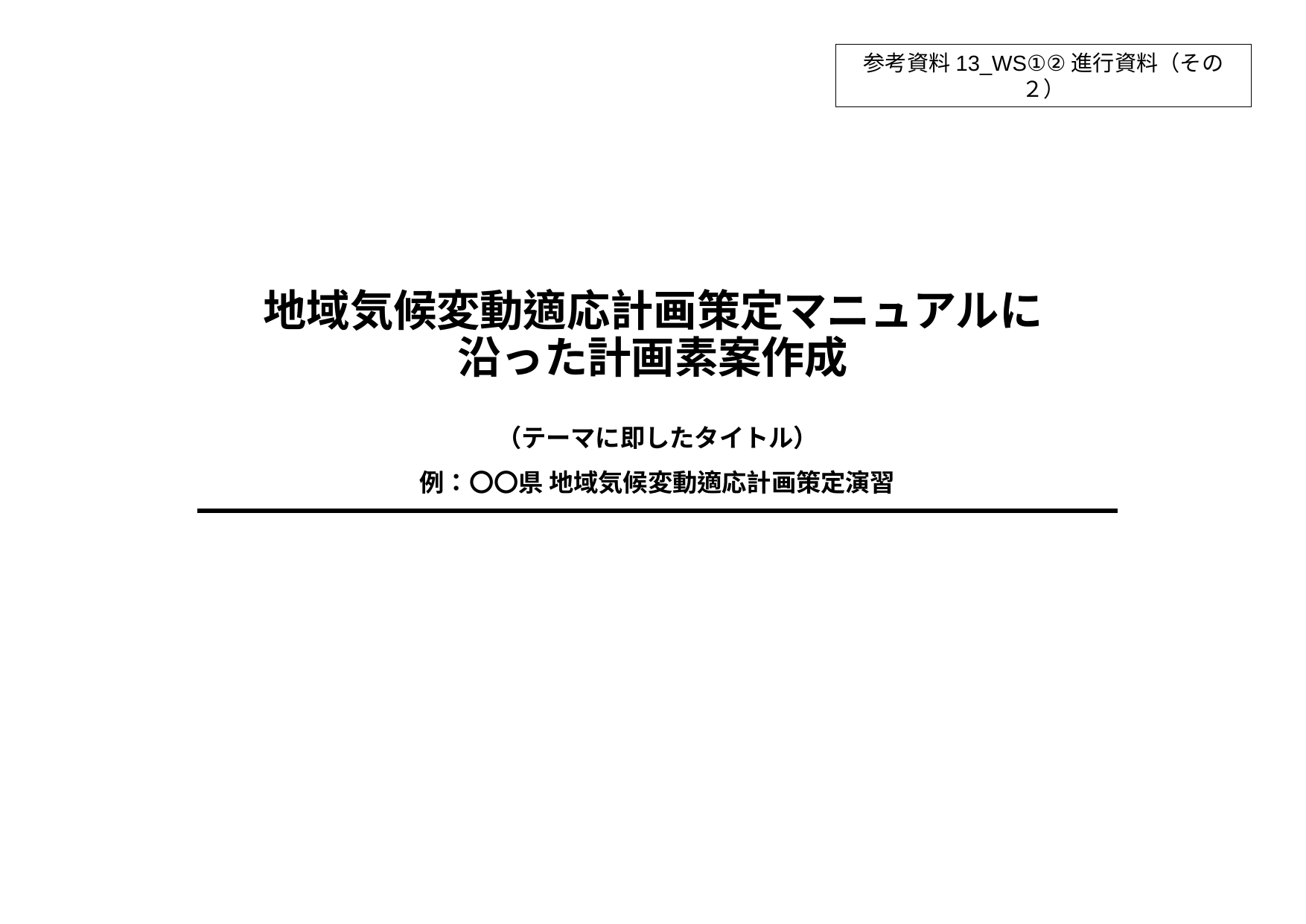

参考資料13_WS①②進行資料（その２）
地域気候変動適応計画策定マニュアルに
沿った計画素案作成
# （テーマに即したタイトル） 例：〇〇県 地域気候変動適応計画策定演習